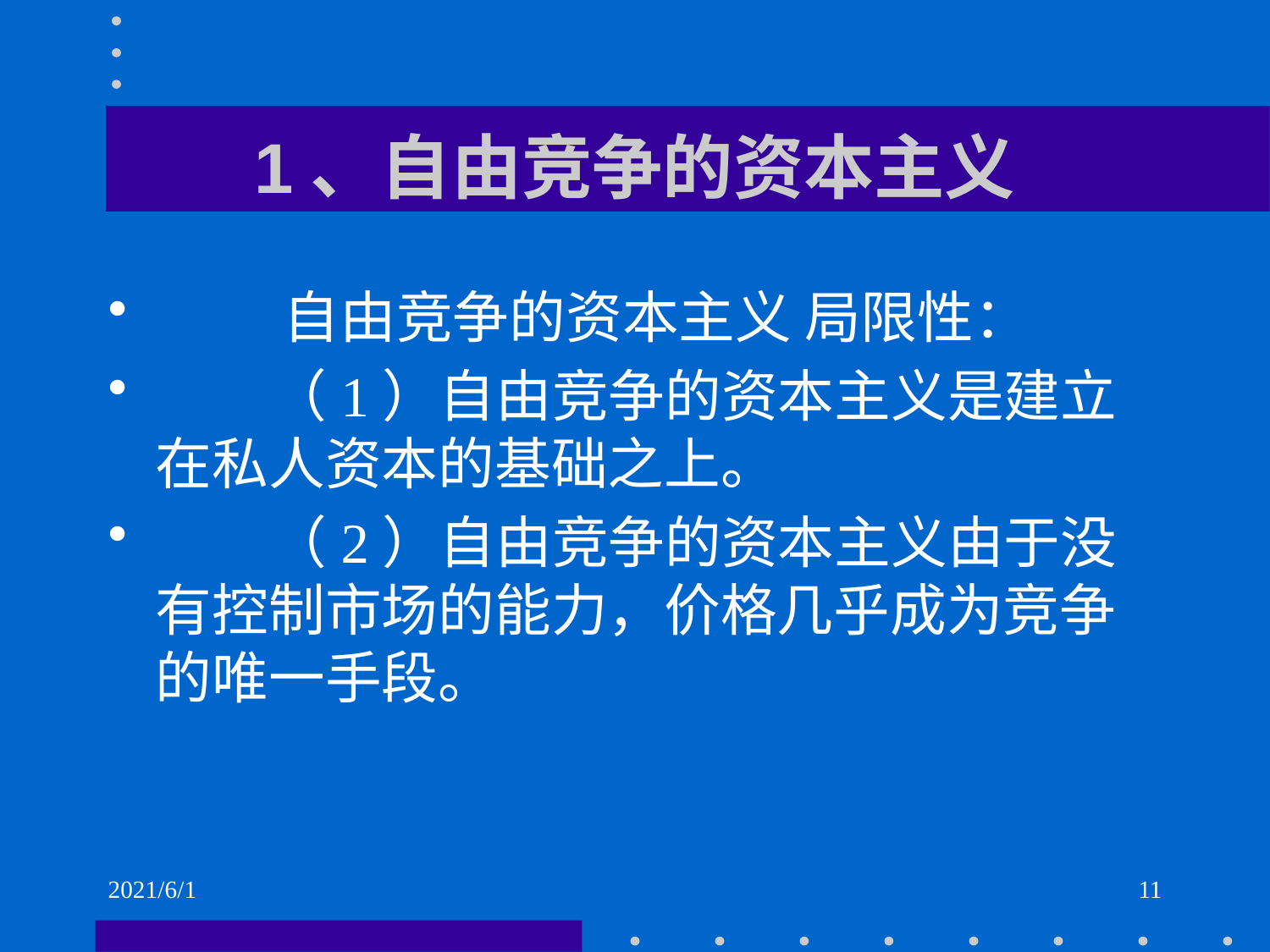

# 1、自由竞争的资本主义
         自由竞争的资本主义 局限性：
        （1）自由竞争的资本主义是建立在私人资本的基础之上。
        （2）自由竞争的资本主义由于没有控制市场的能力，价格几乎成为竞争的唯一手段。

2021/6/1
11